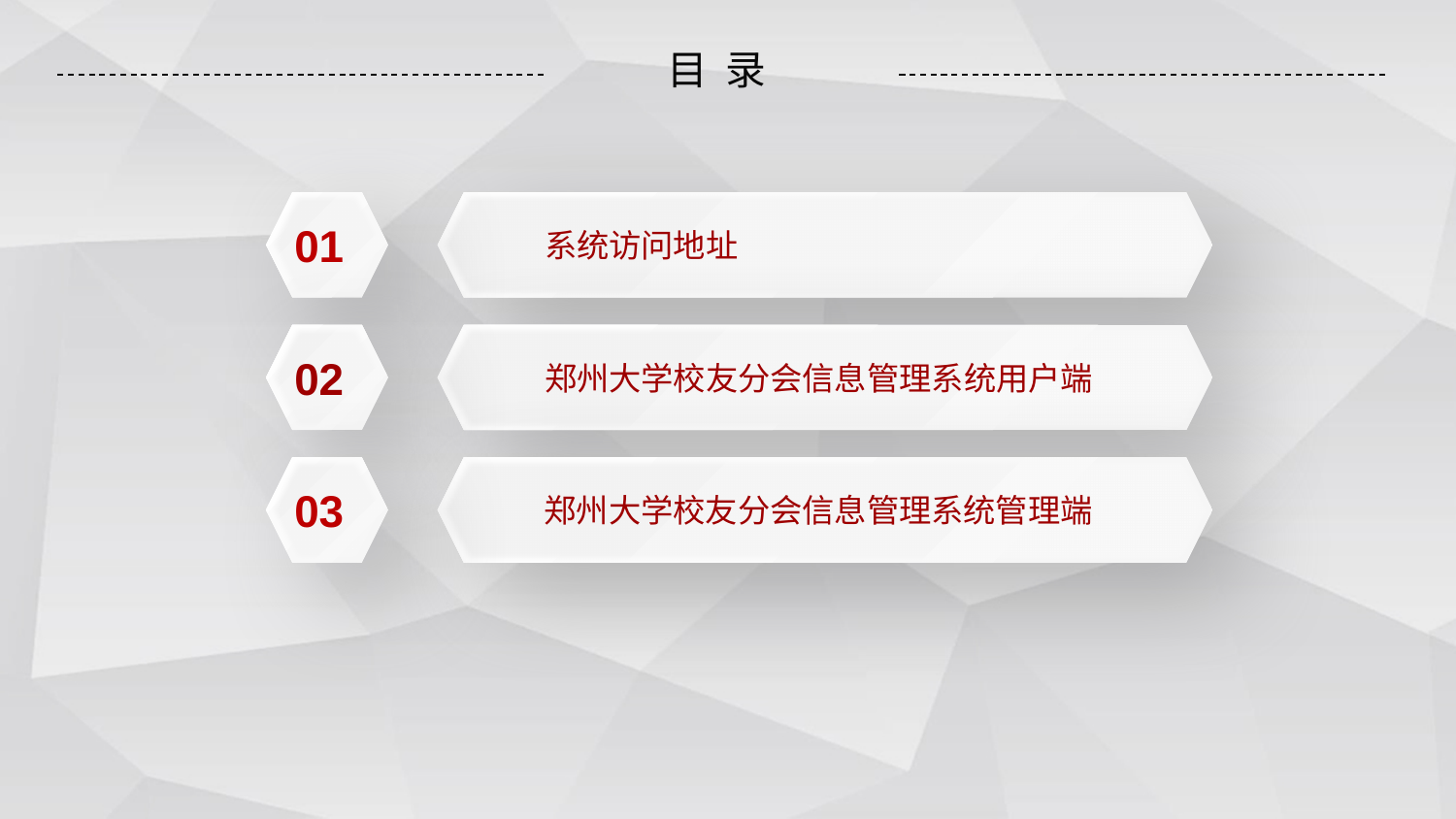

目  录

系统访问地址

01

郑州大学校友分会信息管理系统用户端

02

郑州大学校友分会信息管理系统管理端

03